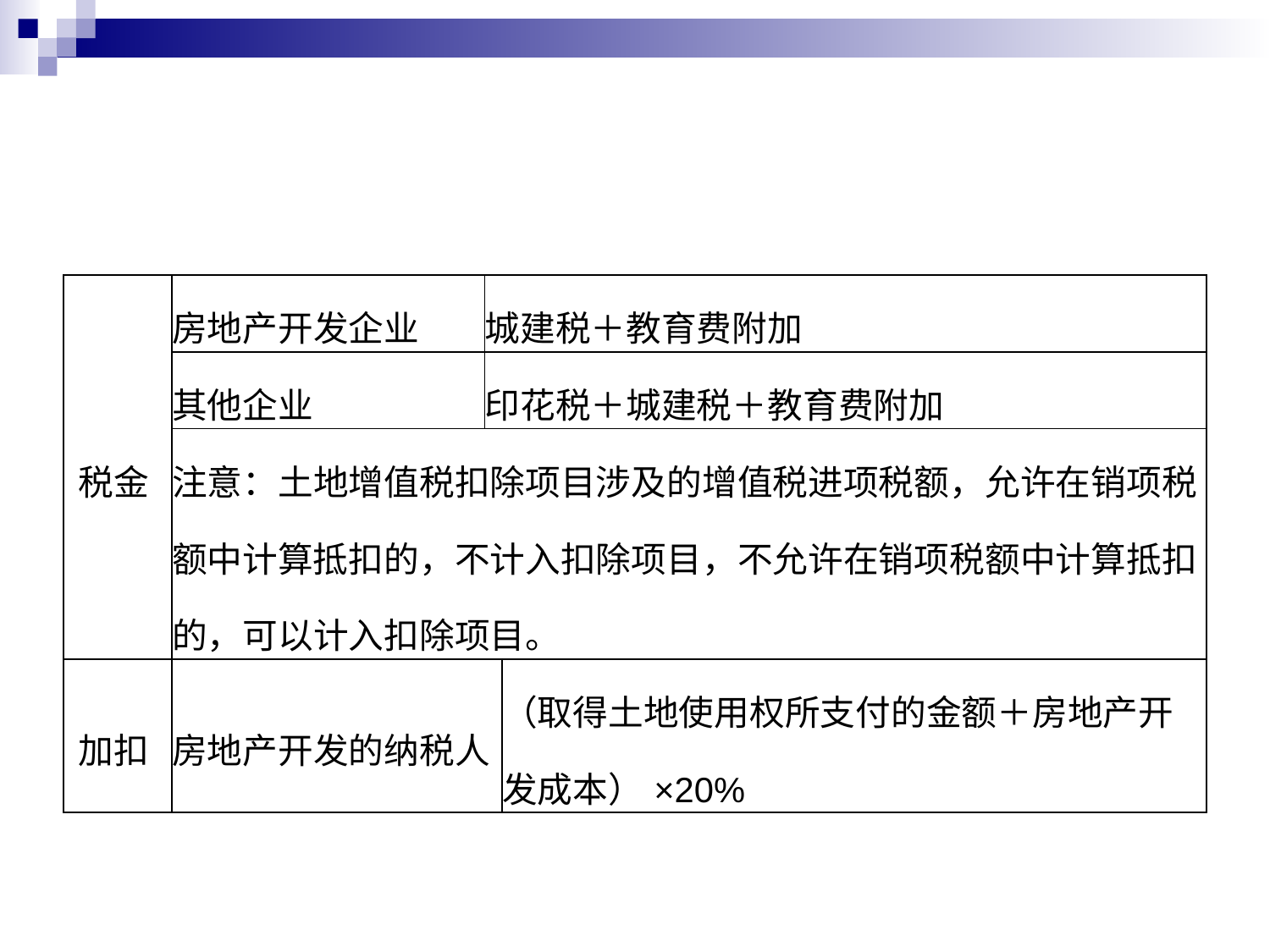

#
| 税金 | 房地产开发企业 | 城建税＋教育费附加 |  |
| --- | --- | --- | --- |
|  | 其他企业 | 印花税＋城建税＋教育费附加 |  |
|  | 注意：土地增值税扣除项目涉及的增值税进项税额，允许在销项税额中计算抵扣的，不计入扣除项目，不允许在销项税额中计算抵扣的，可以计入扣除项目。 |  |  |
| 加扣 | 房地产开发的纳税人 |  | （取得土地使用权所支付的金额＋房地产开发成本）×20% |